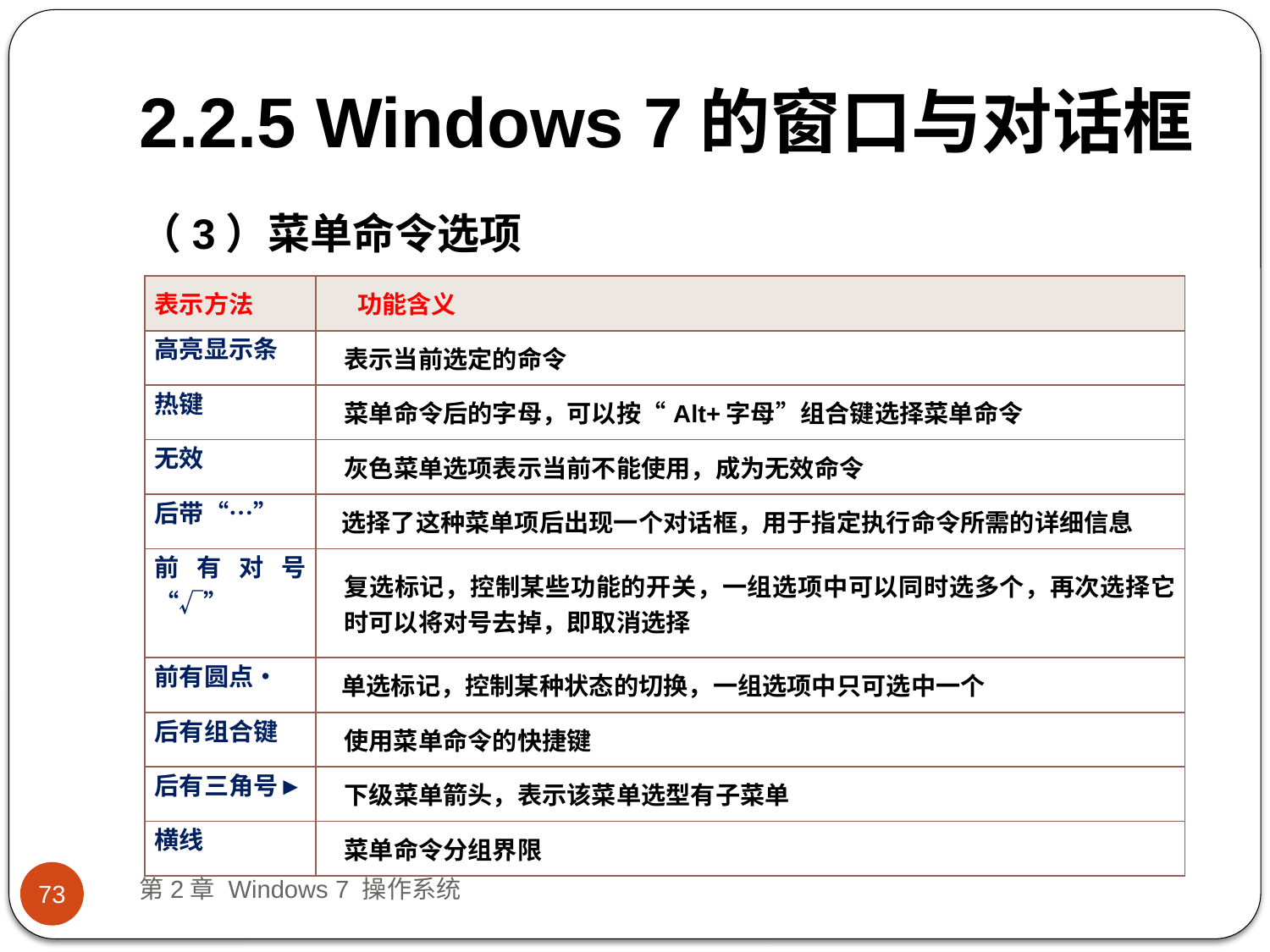

# 2.2.5 Windows 7的窗口与对话框
（3）菜单命令选项

| 表示方法 | 功能含义 |
| --- | --- |
| 高亮显示条 | 表示当前选定的命令 |
| 热键 | 菜单命令后的字母，可以按“Alt+字母”组合键选择菜单命令 |
| 无效 | 灰色菜单选项表示当前不能使用，成为无效命令 |
| 后带“…” | 选择了这种菜单项后出现一个对话框，用于指定执行命令所需的详细信息 |
| 前有对号“√” | 复选标记，控制某些功能的开关，一组选项中可以同时选多个，再次选择它时可以将对号去掉，即取消选择 |
| 前有圆点• | 单选标记，控制某种状态的切换，一组选项中只可选中一个 |
| 后有组合键 | 使用菜单命令的快捷键 |
| 后有三角号► | 下级菜单箭头，表示该菜单选型有子菜单 |
| 横线 | 菜单命令分组界限 |
第2章 Windows 7 操作系统
73